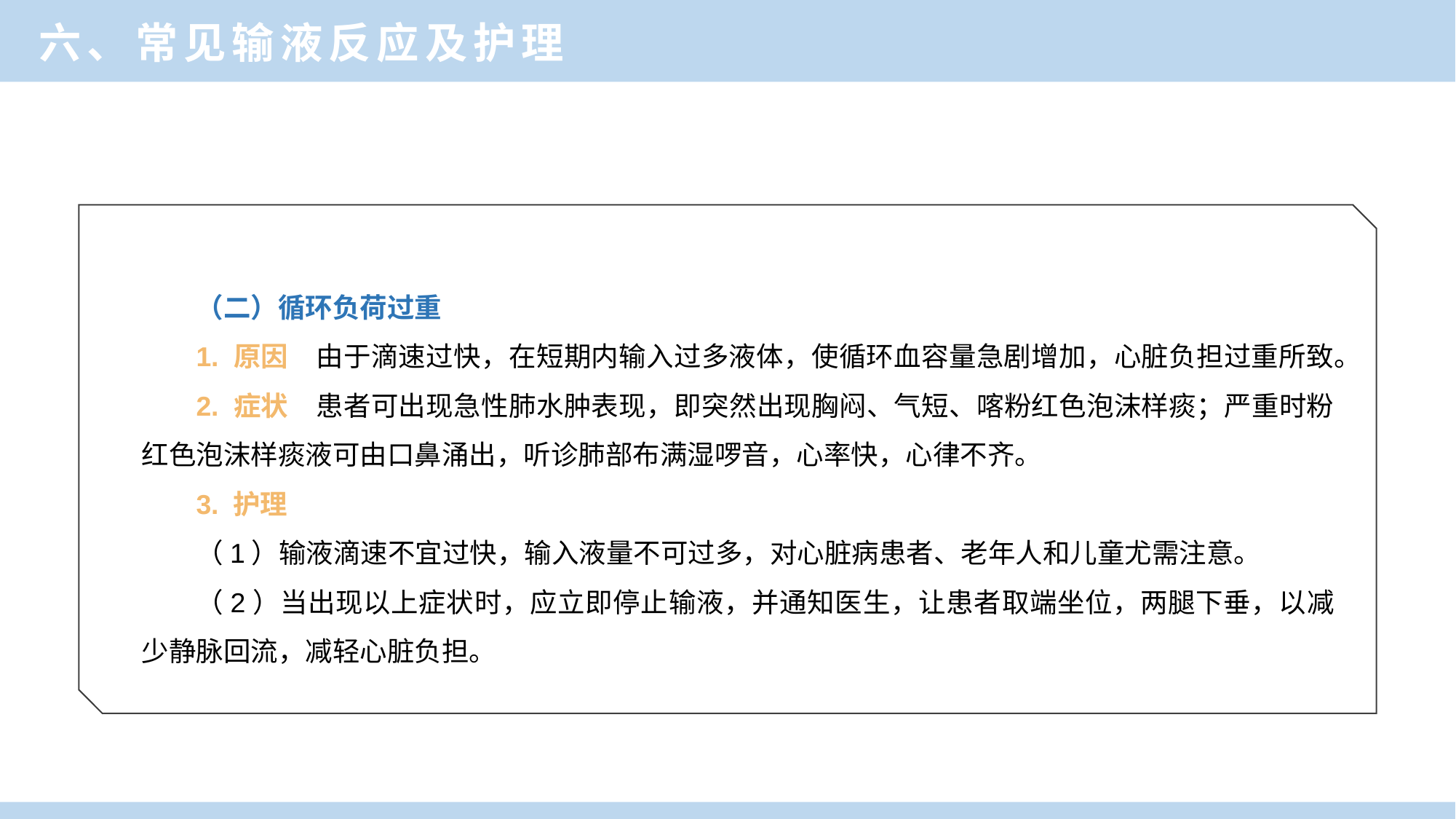

六、常见输液反应及护理

（二）循环负荷过重
1. 原因　由于滴速过快，在短期内输入过多液体，使循环血容量急剧增加，心脏负担过重所致。
2. 症状　患者可出现急性肺水肿表现，即突然出现胸闷、气短、喀粉红色泡沫样痰；严重时粉红色泡沫样痰液可由口鼻涌出，听诊肺部布满湿啰音，心率快，心律不齐。
3. 护理
（1）输液滴速不宜过快，输入液量不可过多，对心脏病患者、老年人和儿童尤需注意。
（2）当出现以上症状时，应立即停止输液，并通知医生，让患者取端坐位，两腿下垂，以减少静脉回流，减轻心脏负担。